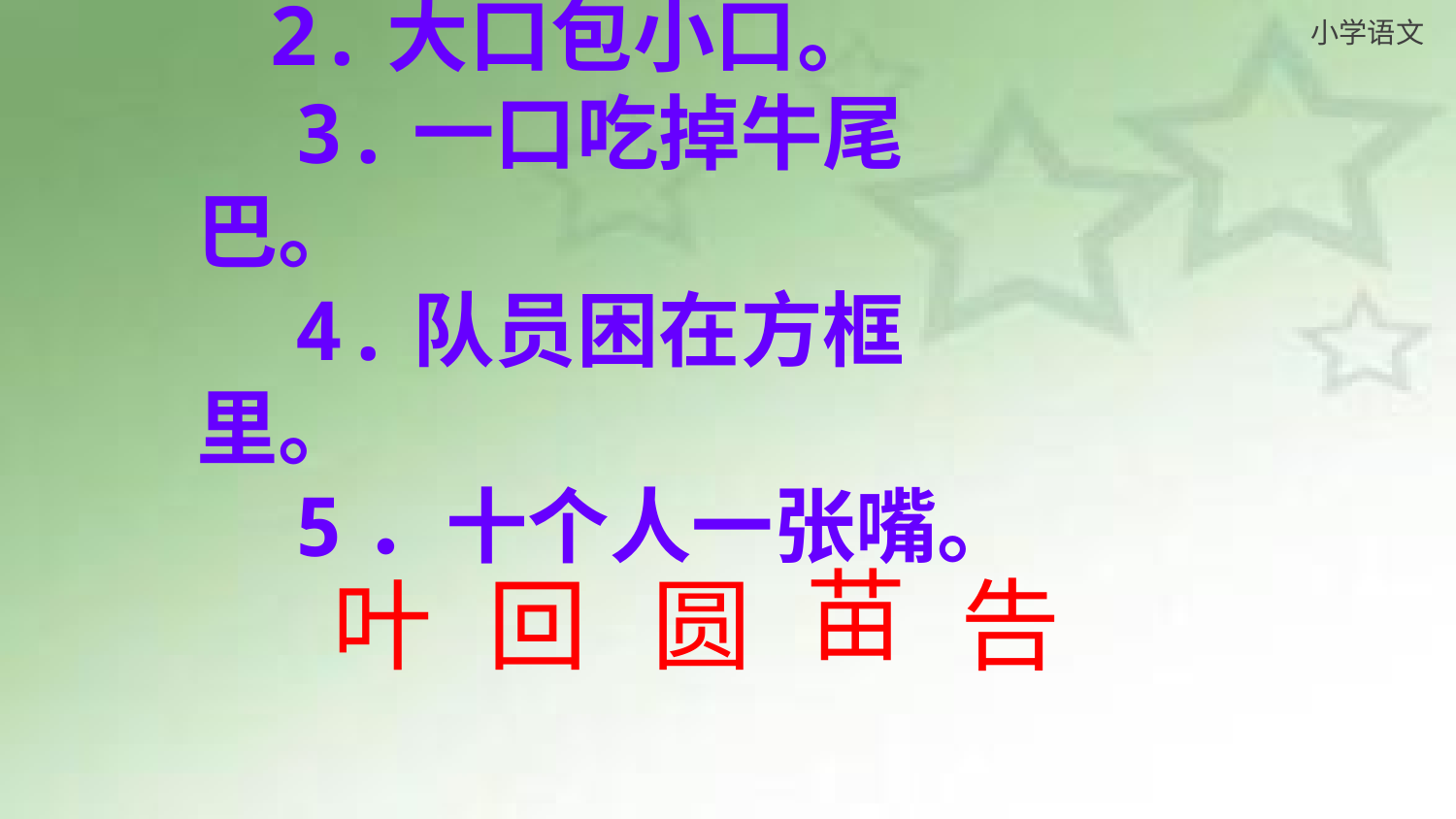

1.田头上长草。
2.大口包小口。
  3.一口吃掉牛尾巴。
  4.队员困在方框里。
  5．十个人一张嘴。

苗
叶
回
圆
告